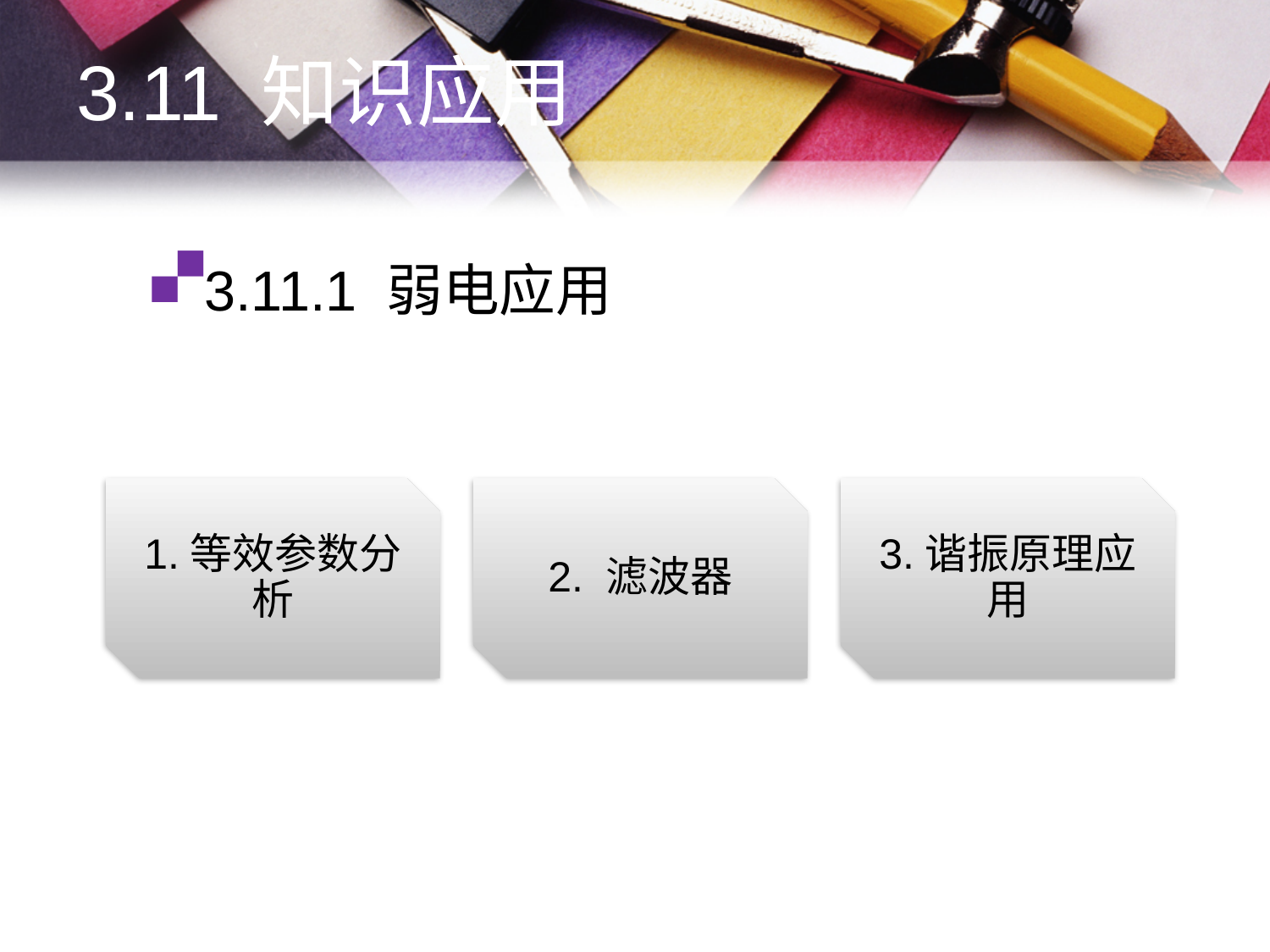

3.11 知识应用
# 3.11.1 弱电应用
1.等效参数分析
2. 滤波器
3.谐振原理应用